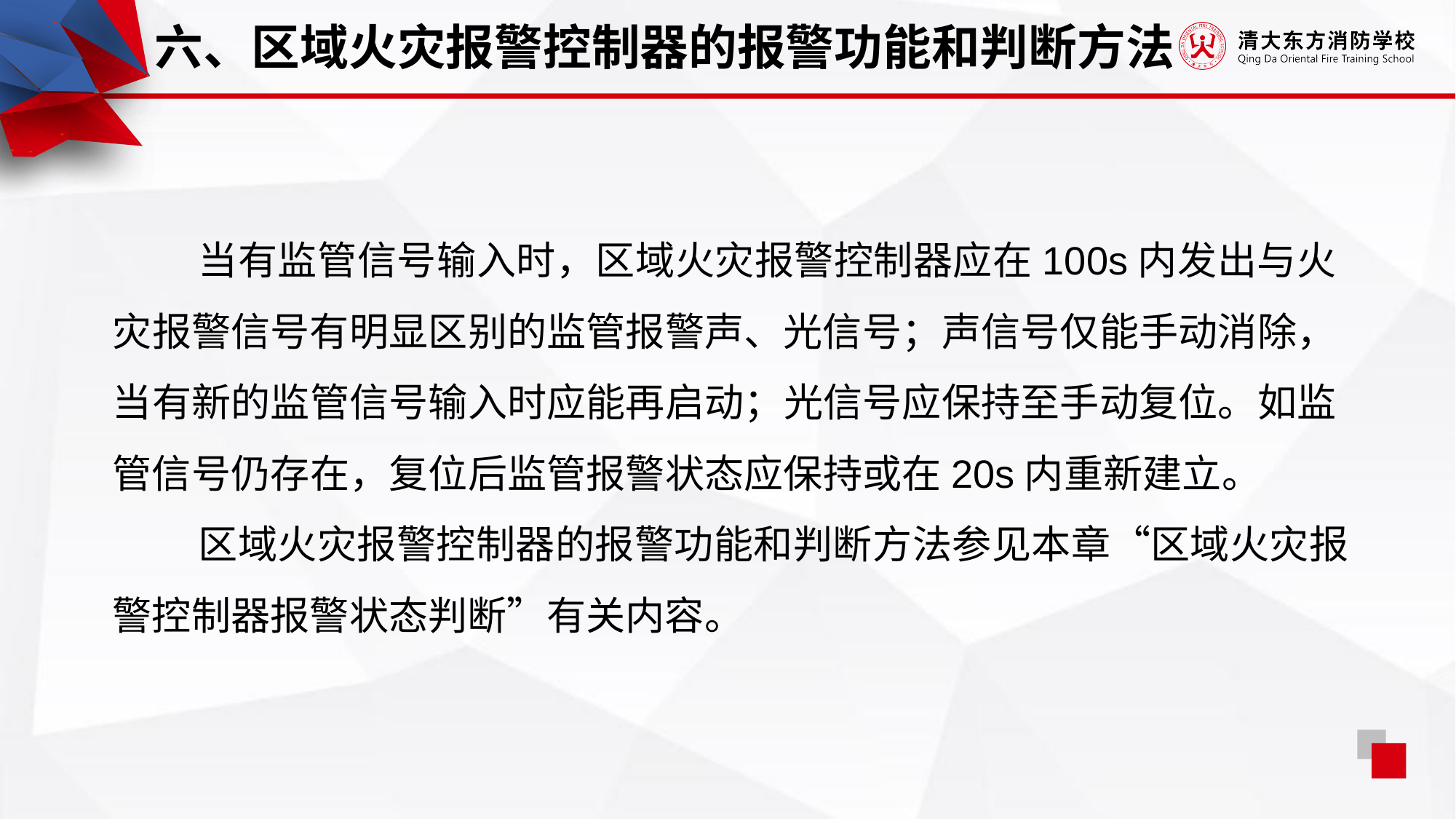

六、区域火灾报警控制器的报警功能和判断方法

当有监管信号输入时，区域火灾报警控制器应在100s内发出与火灾报警信号有明显区别的监管报警声、光信号；声信号仅能手动消除，当有新的监管信号输入时应能再启动；光信号应保持至手动复位。如监管信号仍存在，复位后监管报警状态应保持或在20s内重新建立。
区域火灾报警控制器的报警功能和判断方法参见本章“区域火灾报警控制器报警状态判断”有关内容。